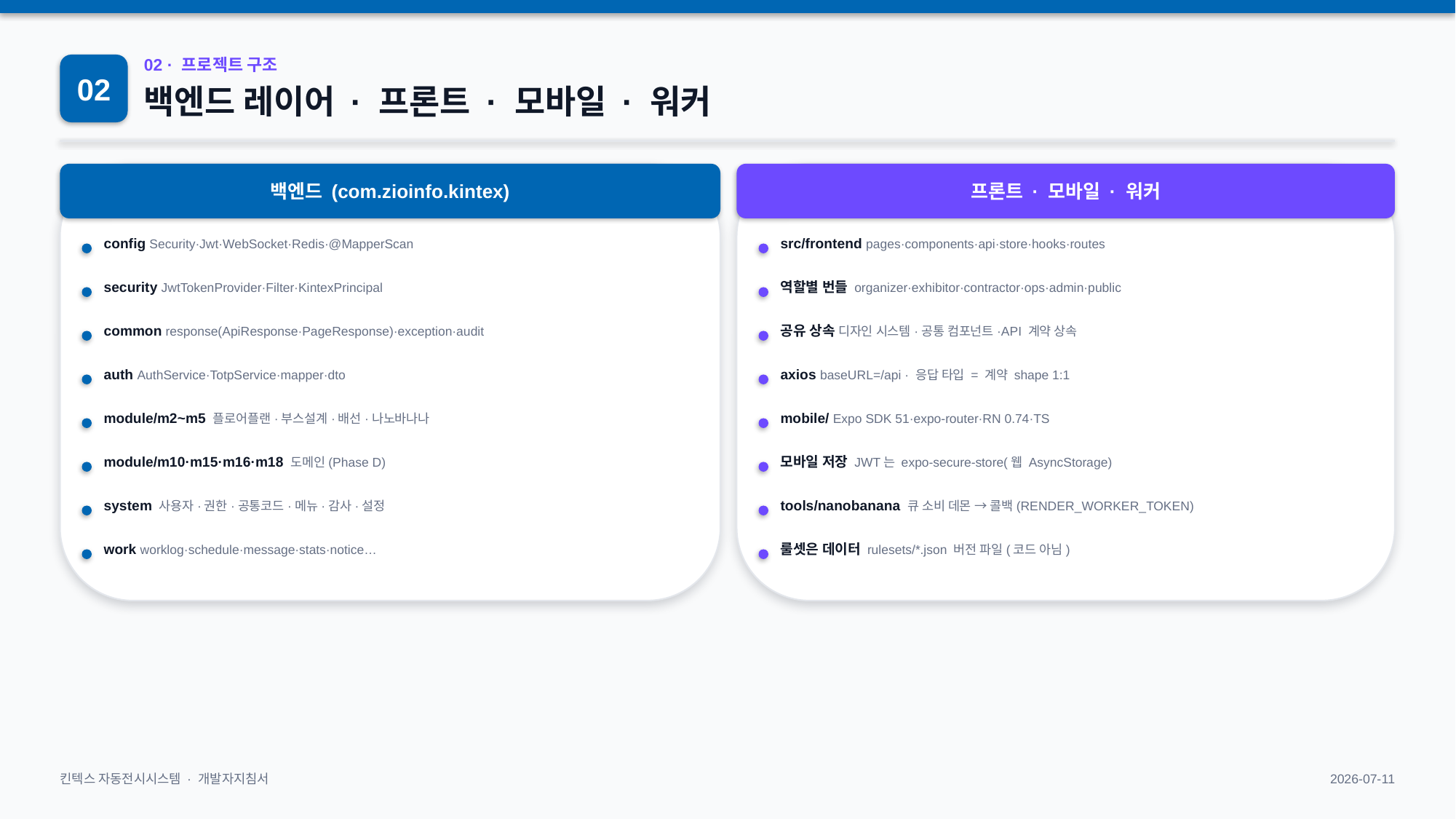

02
02 · 프로젝트 구조
백엔드 레이어 · 프론트 · 모바일 · 워커

백엔드 (com.zioinfo.kintex)

프론트 · 모바일 · 워커
config Security·Jwt·WebSocket·Redis·@MapperScan
src/frontend pages·components·api·store·hooks·routes

security JwtTokenProvider·Filter·KintexPrincipal
역할별 번들 organizer·exhibitor·contractor·ops·admin·public

common response(ApiResponse·PageResponse)·exception·audit
공유 상속 디자인 시스템·공통 컴포넌트·API 계약 상속

auth AuthService·TotpService·mapper·dto
axios baseURL=/api · 응답 타입 = 계약 shape 1:1

module/m2~m5 플로어플랜·부스설계·배선·나노바나나
mobile/ Expo SDK 51·expo-router·RN 0.74·TS

module/m10·m15·m16·m18 도메인(Phase D)
모바일 저장 JWT는 expo-secure-store(웹 AsyncStorage)

system 사용자·권한·공통코드·메뉴·감사·설정
tools/nanobanana 큐 소비 데몬 → 콜백(RENDER_WORKER_TOKEN)

work worklog·schedule·message·stats·notice…
룰셋은 데이터 rulesets/*.json 버전 파일(코드 아님)

킨텍스 자동전시시스템 · 개발자지침서
2026-07-11